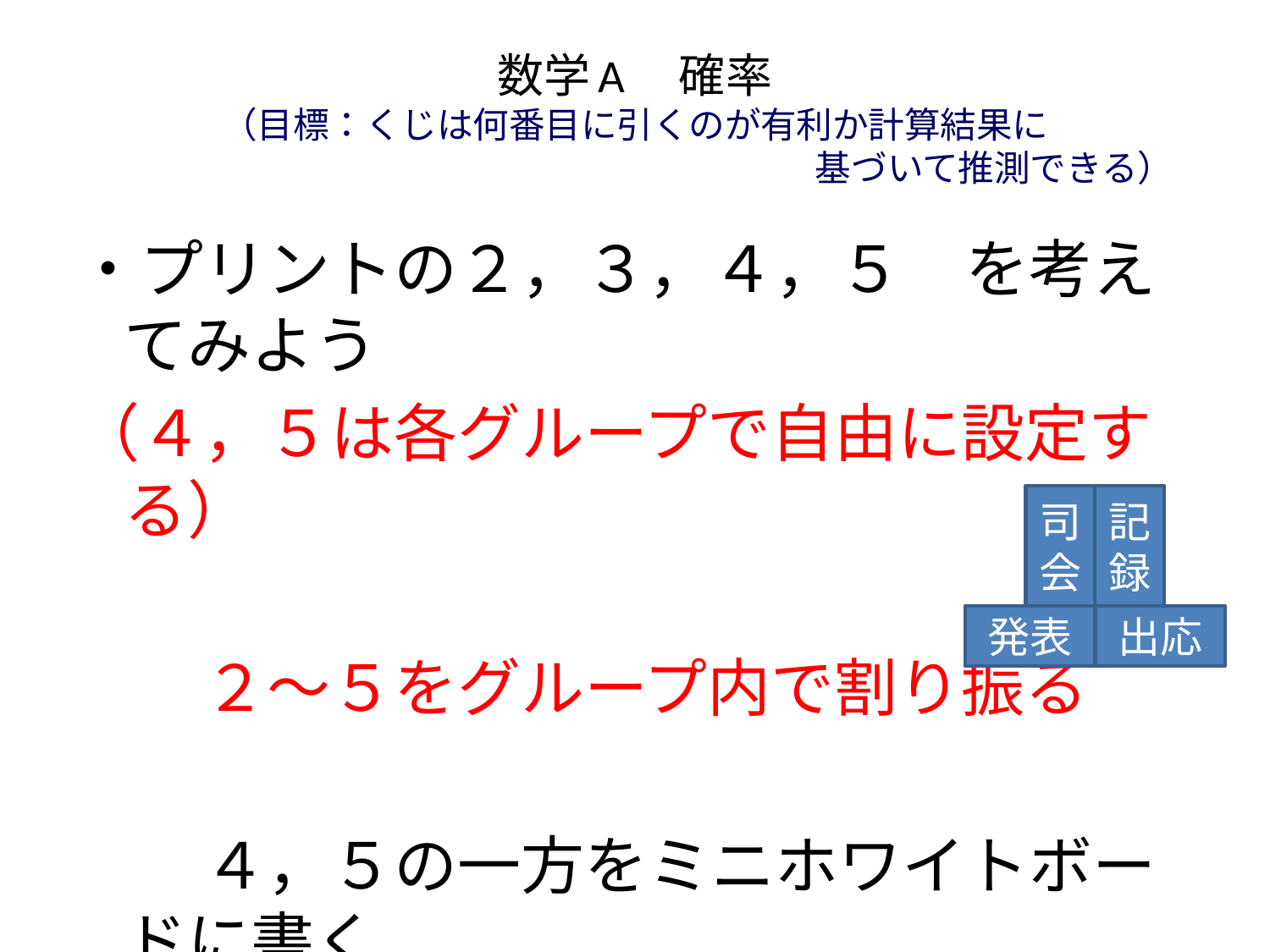

# 数学A　確率 （目標：くじは何番目に引くのが有利か計算結果に 　　　　　　　　　　　　　　　　　　　　基づいて推測できる）
・プリントの２，３，４，５　を考えてみよう
（４，５は各グループで自由に設定する）

　　２～５をグループ内で割り振る

　　４，５の一方をミニホワイトボードに書く
　　その結果を前に貼ってもらいます
司会
記録
発表
出応